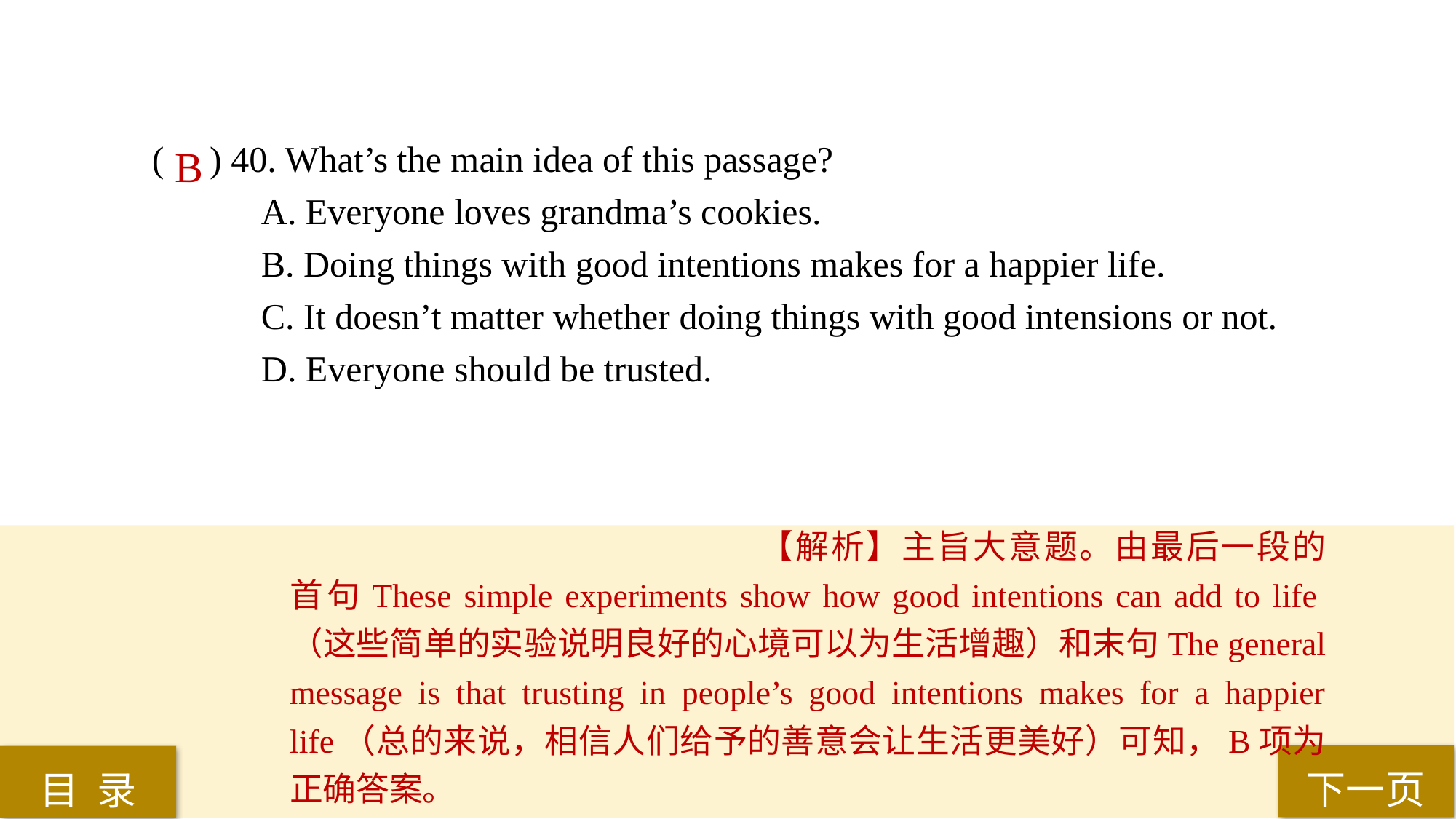

(     ) 40. What’s the main idea of this passage?
A. Everyone loves grandma’s cookies.
B. Doing things with good intentions makes for a happier life.
C. It doesn’t matter whether doing things with good intensions or not.
D. Everyone should be trusted.
B
【解析】主旨大意题。由最后一段的首句These simple experiments show how good intentions can add to life（这些简单的实验说明良好的心境可以为生活增趣）和末句The general message is that trusting in people’s good intentions makes for a happier life（总的来说，相信人们给予的善意会让生活更美好）可知，B项为正确答案。